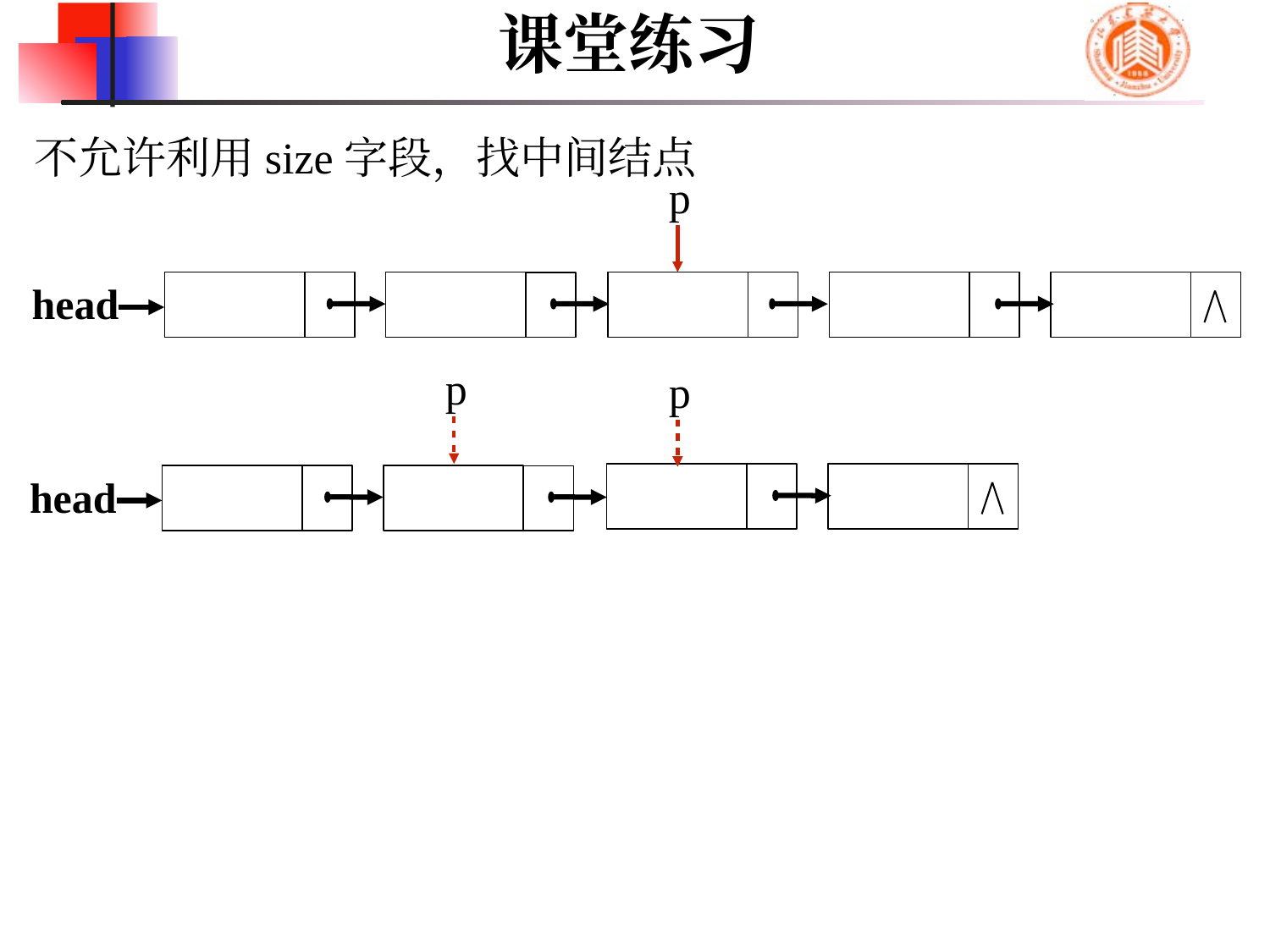

课堂练习
不允许利用size字段，找中间结点
p

1

2

3

4

5

head

p
p

3

4

1

2

head